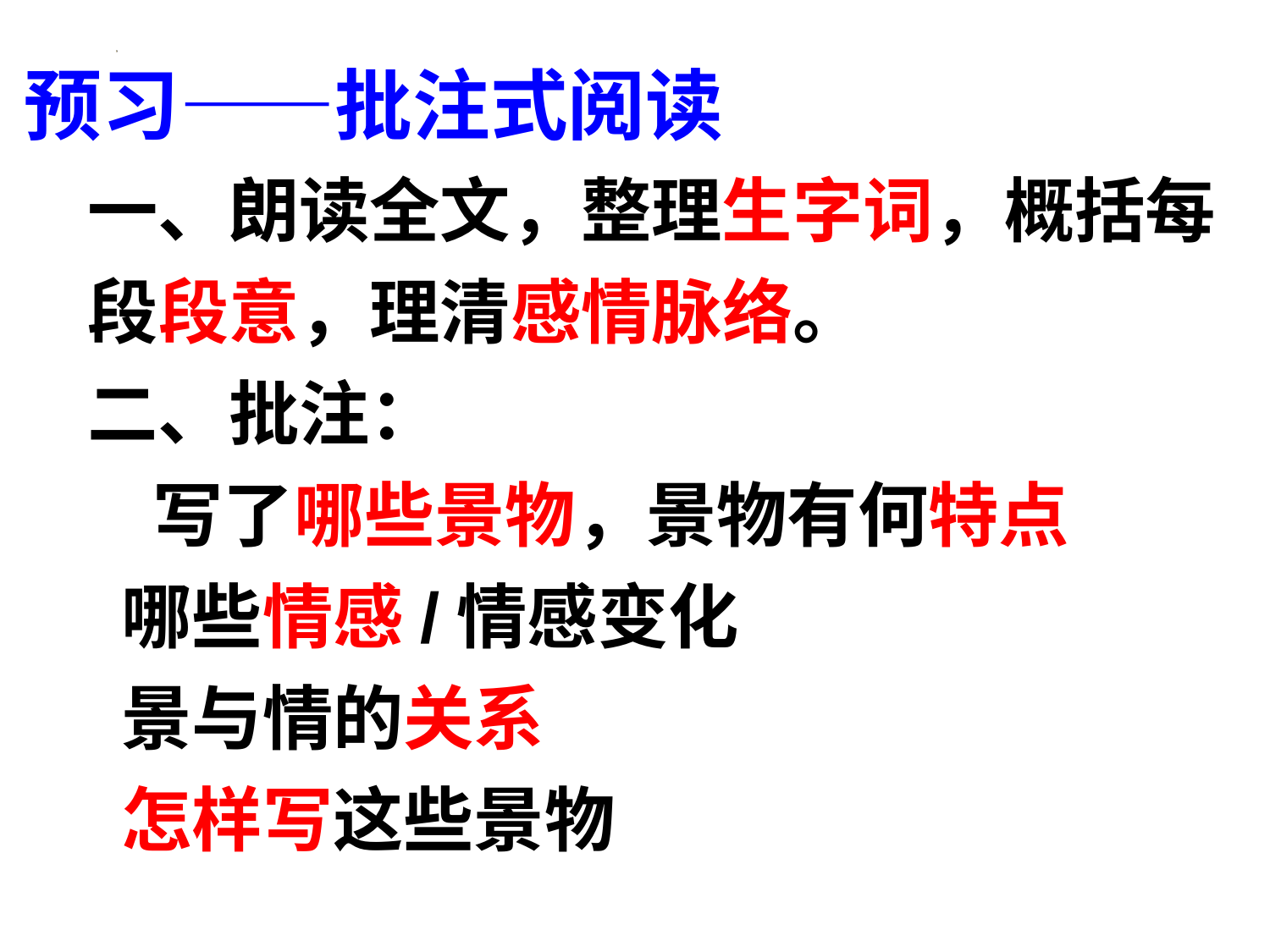

预习——批注式阅读
一、朗读全文，整理生字词，概括每段段意，理清感情脉络。
二、批注：
   写了哪些景物，景物有何特点
     哪些情感/情感变化
     景与情的关系
     怎样写这些景物